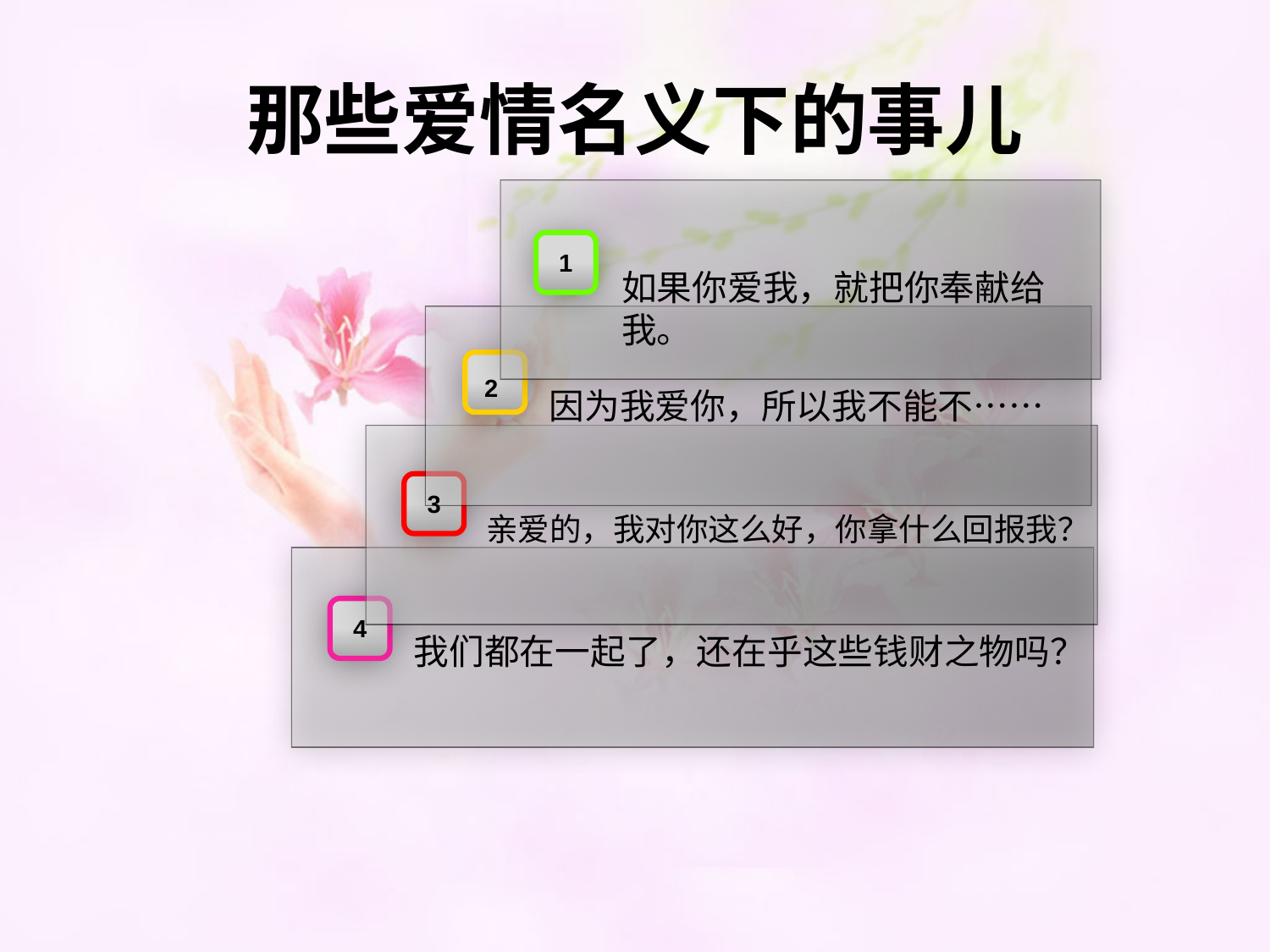

# 那些爱情名义下的事儿

1
如果你爱我，就把你奉献给我。

2
因为我爱你，所以我不能不……

3
亲爱的，我对你这么好，你拿什么回报我？

4
我们都在一起了，还在乎这些钱财之物吗？